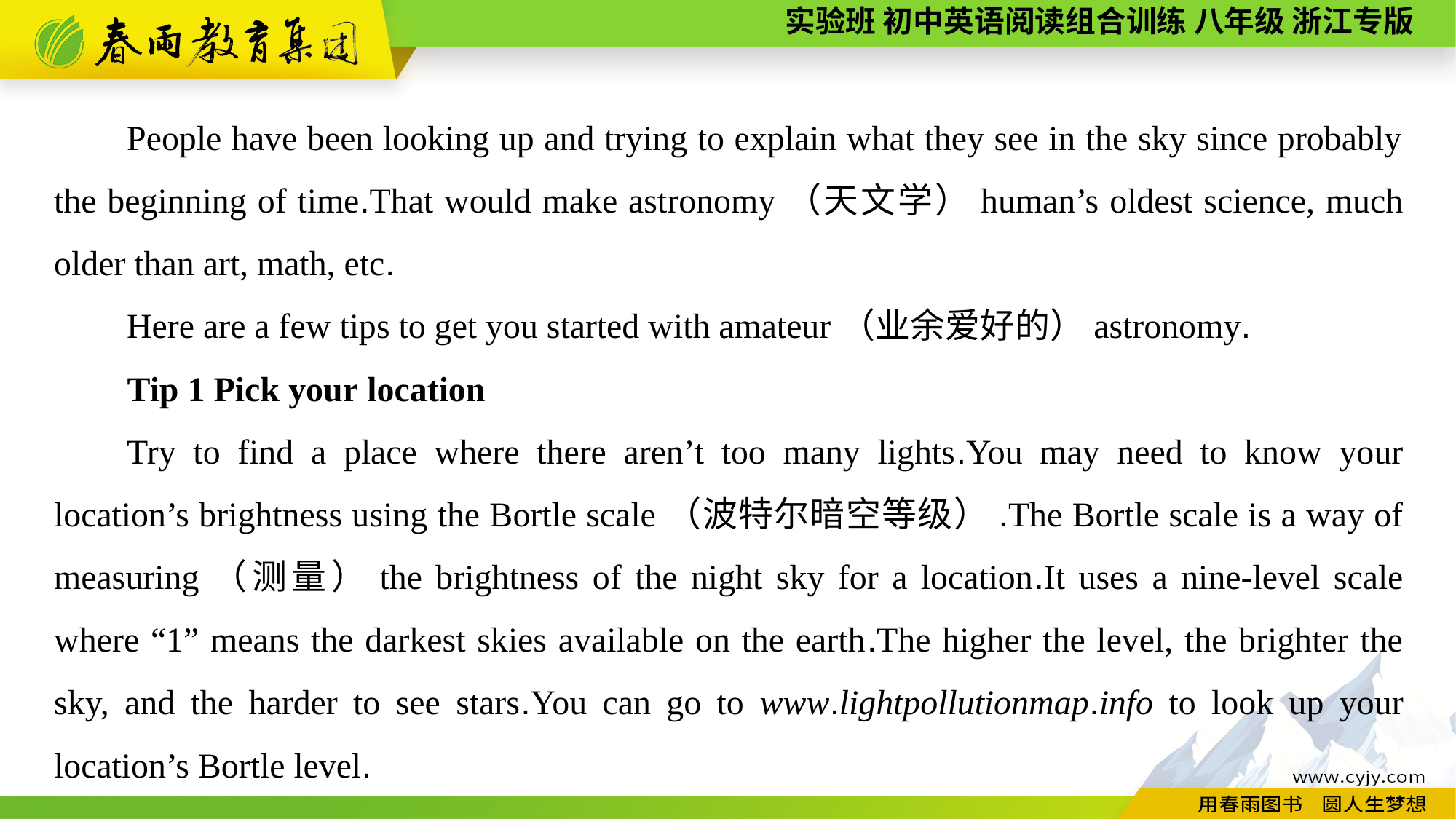

People have been looking up and trying to explain what they see in the sky since probably the beginning of time.That would make astronomy（天文学）human’s oldest science, much older than art, math, etc.
Here are a few tips to get you started with amateur（业余爱好的）astronomy.
Tip 1 Pick your location
Try to find a place where there aren’t too many lights.You may need to know your location’s brightness using the Bortle scale（波特尔暗空等级）.The Bortle scale is a way of measuring（测量）the brightness of the night sky for a location.It uses a nine-level scale where “1” means the darkest skies available on the earth.The higher the level, the brighter the sky, and the harder to see stars.You can go to www.lightpollutionmap.info to look up your location’s Bortle level.